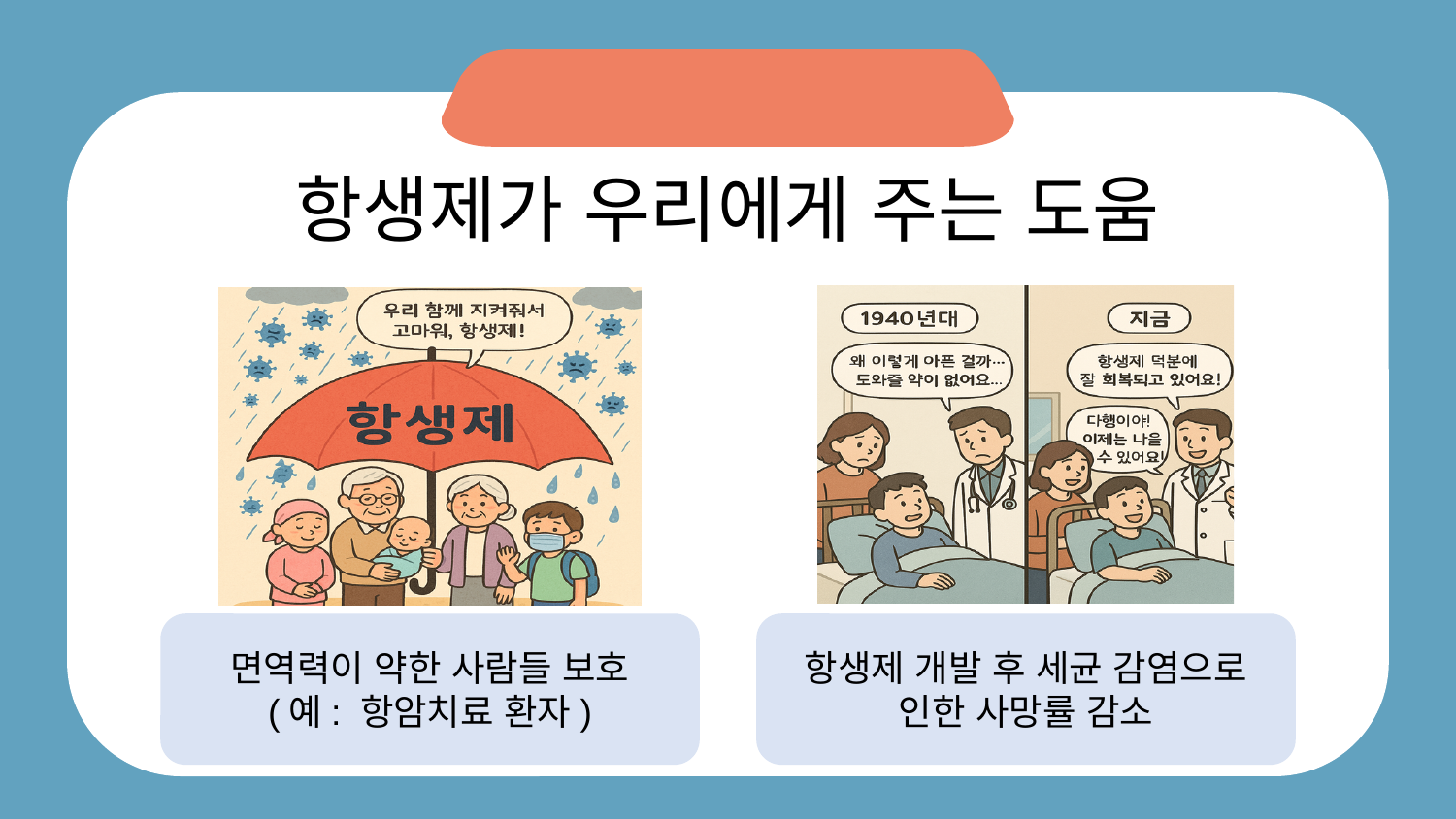

항생제가 우리에게 주는 도움

면역력이 약한 사람들 보호
(예: 항암치료 환자)
항생제 개발 후 세균 감염으로 인한 사망률 감소